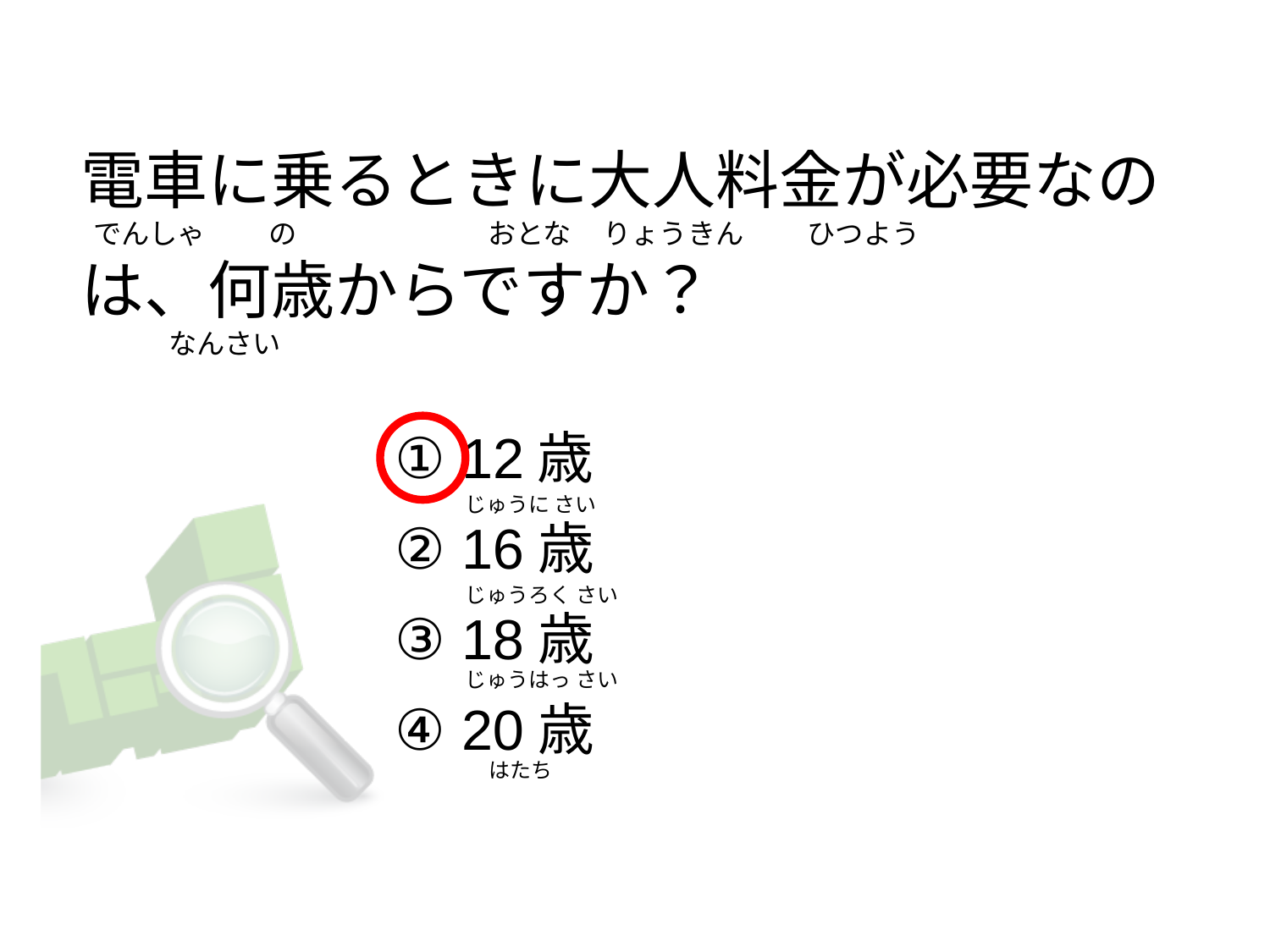

# 電車に乗るときに大人料金が必要なの   でんしゃ          の                              おとな     りょうきん          ひつよう は、何歳からですか？               なんさい

① 12歳
② 16歳
③ 18歳
④ 20歳
じゅうに さい
じゅうろく さい
じゅうはっ さい
    はたち